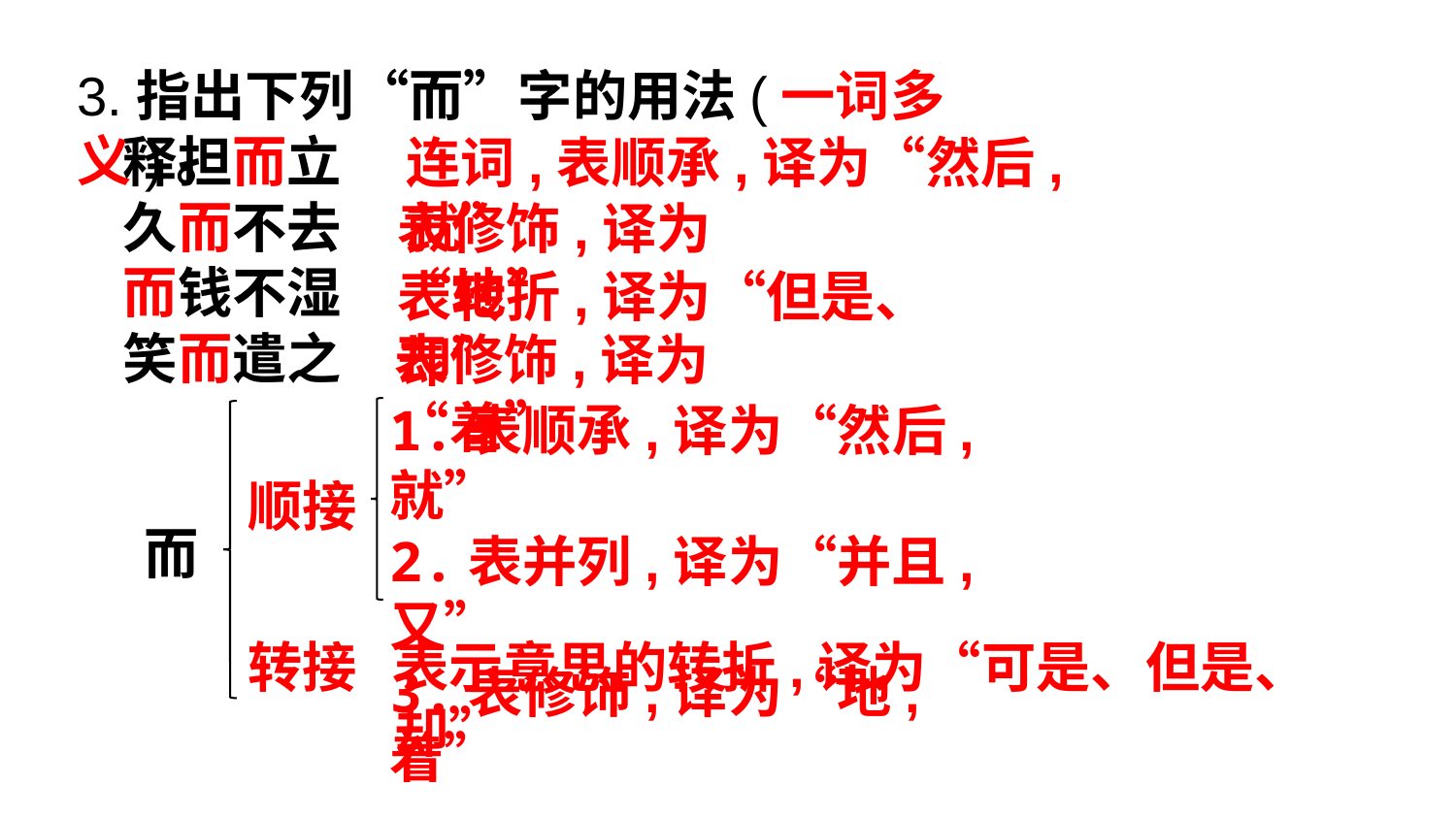

3.指出下列“而”字的用法(一词多义)。
释担而立
久而不去而钱不湿
笑而遣之
连词,表顺承,译为“然后,就”
表修饰,译为“地”
表转折,译为“但是、却”
表修饰,译为“着”
1.表顺承,译为“然后,就”
2.表并列,译为“并且,又”
3.表修饰,译为“地,着”

顺接
而
转接
表示意思的转折,译为“可是、但是、却”